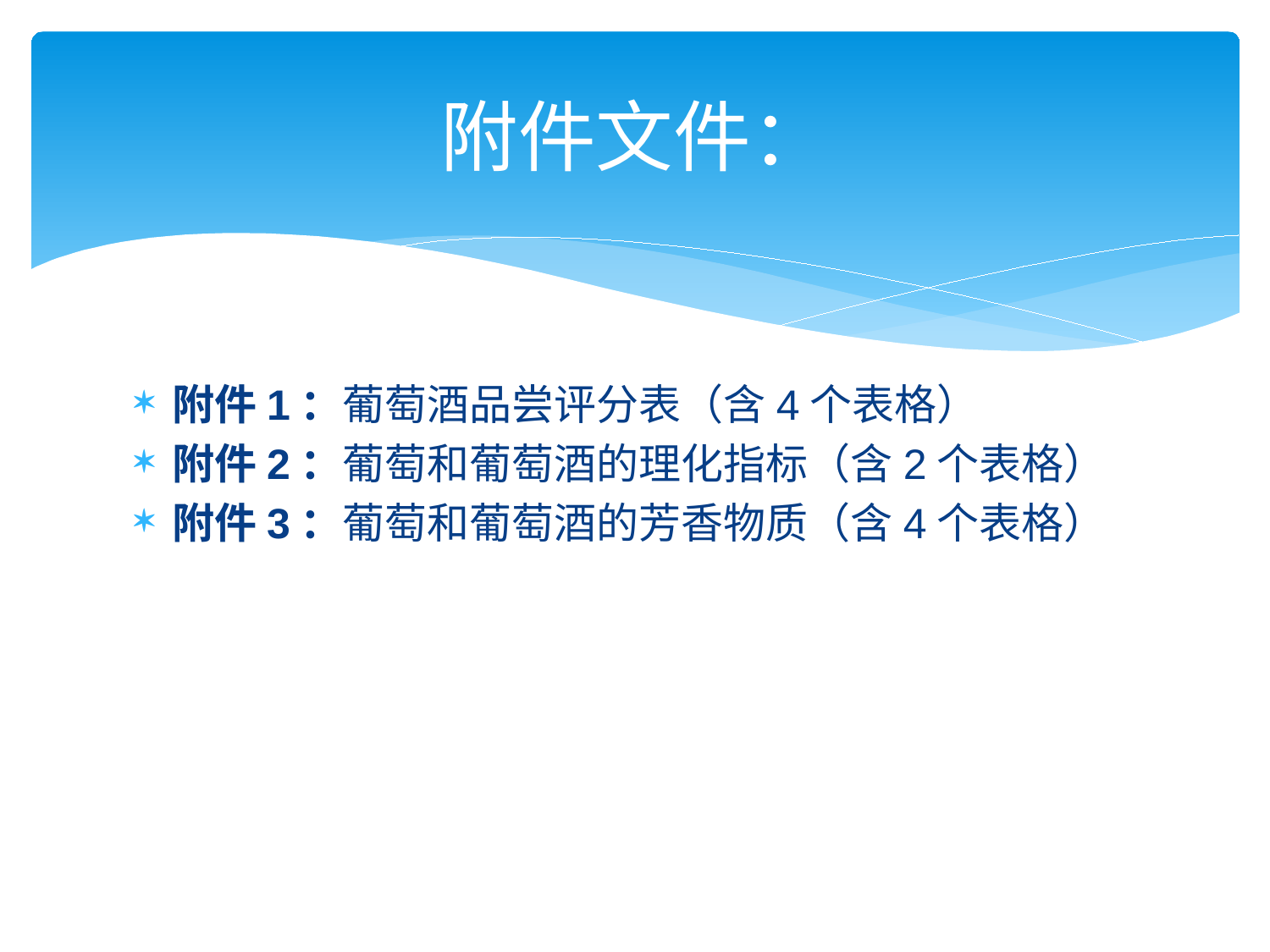

# 附件文件：
附件1：葡萄酒品尝评分表（含4个表格）
附件2：葡萄和葡萄酒的理化指标（含2个表格）
附件3：葡萄和葡萄酒的芳香物质（含4个表格）